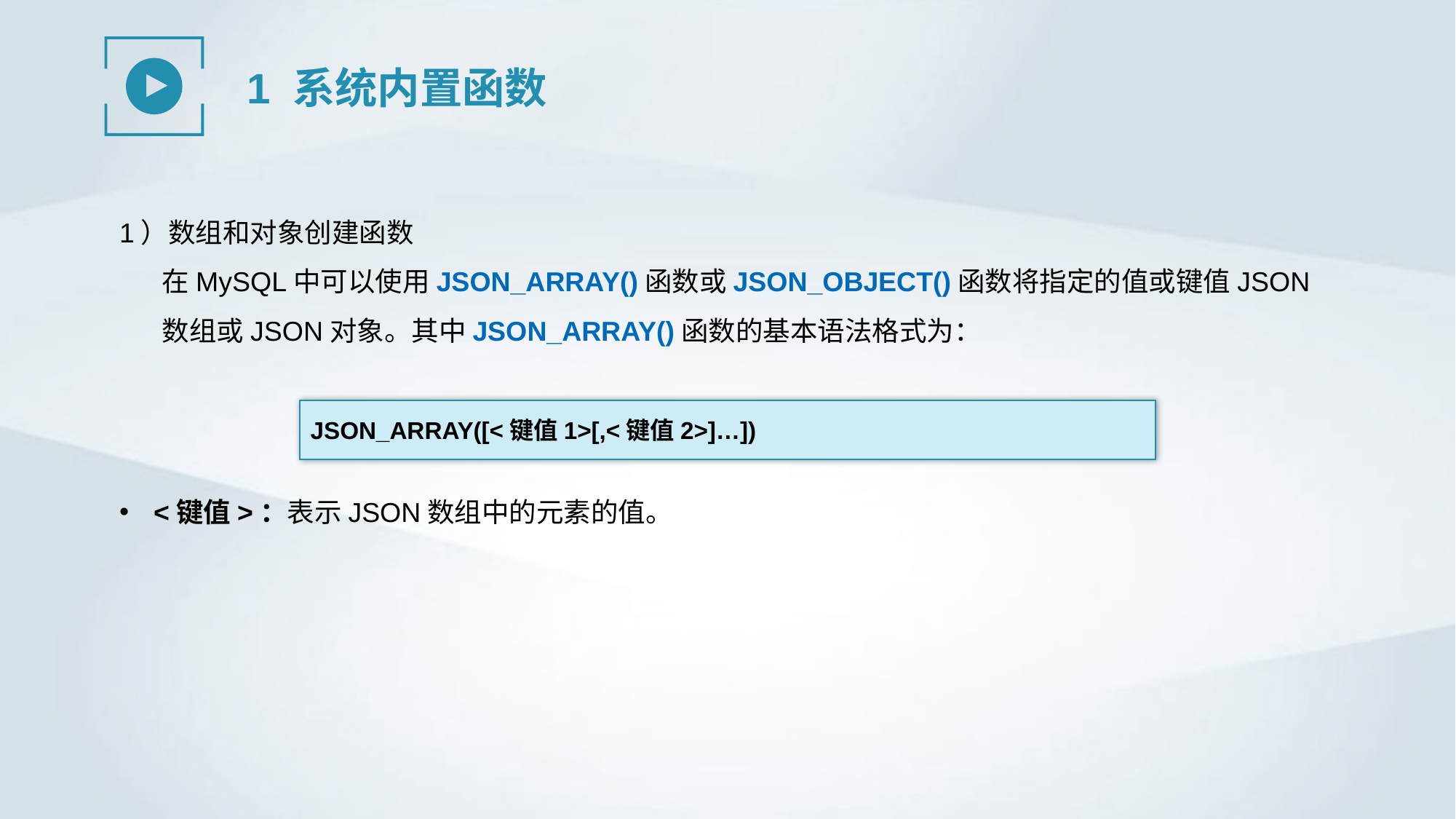

1 系统内置函数
1）数组和对象创建函数
在MySQL中可以使用JSON_ARRAY()函数或JSON_OBJECT()函数将指定的值或键值JSON数组或JSON对象。其中JSON_ARRAY()函数的基本语法格式为：
JSON_ARRAY([<键值1>[,<键值2>]…])
<键值>：表示JSON数组中的元素的值。